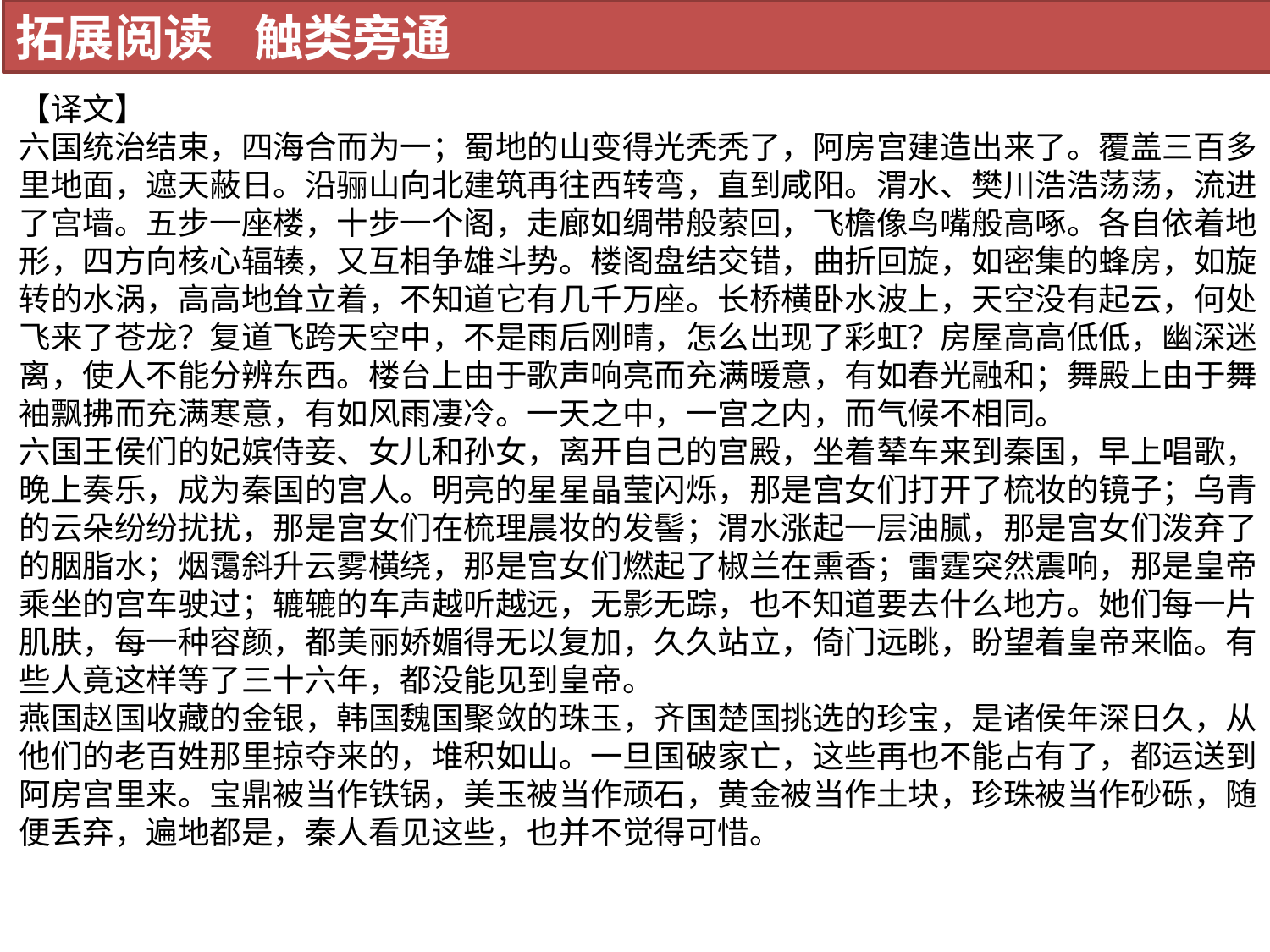

拓展阅读   触类旁通
【译文】
六国统治结束，四海合而为一；蜀地的山变得光秃秃了，阿房宫建造出来了。覆盖三百多里地面，遮天蔽日。沿骊山向北建筑再往西转弯，直到咸阳。渭水、樊川浩浩荡荡，流进了宫墙。五步一座楼，十步一个阁，走廊如绸带般萦回，飞檐像鸟嘴般高啄。各自依着地形，四方向核心辐辏，又互相争雄斗势。楼阁盘结交错，曲折回旋，如密集的蜂房，如旋转的水涡，高高地耸立着，不知道它有几千万座。长桥横卧水波上，天空没有起云，何处飞来了苍龙？复道飞跨天空中，不是雨后刚晴，怎么出现了彩虹？房屋高高低低，幽深迷离，使人不能分辨东西。楼台上由于歌声响亮而充满暖意，有如春光融和；舞殿上由于舞袖飘拂而充满寒意，有如风雨凄冷。一天之中，一宫之内，而气候不相同。
六国王侯们的妃嫔侍妾、女儿和孙女，离开自己的宫殿，坐着辇车来到秦国，早上唱歌，晚上奏乐，成为秦国的宫人。明亮的星星晶莹闪烁，那是宫女们打开了梳妆的镜子；乌青的云朵纷纷扰扰，那是宫女们在梳理晨妆的发髻；渭水涨起一层油腻，那是宫女们泼弃了的胭脂水；烟霭斜升云雾横绕，那是宫女们燃起了椒兰在熏香；雷霆突然震响，那是皇帝乘坐的宫车驶过；辘辘的车声越听越远，无影无踪，也不知道要去什么地方。她们每一片肌肤，每一种容颜，都美丽娇媚得无以复加，久久站立，倚门远眺，盼望着皇帝来临。有些人竟这样等了三十六年，都没能见到皇帝。
燕国赵国收藏的金银，韩国魏国聚敛的珠玉，齐国楚国挑选的珍宝，是诸侯年深日久，从他们的老百姓那里掠夺来的，堆积如山。一旦国破家亡，这些再也不能占有了，都运送到阿房宫里来。宝鼎被当作铁锅，美玉被当作顽石，黄金被当作土块，珍珠被当作砂砾，随便丢弃，遍地都是，秦人看见这些，也并不觉得可惜。